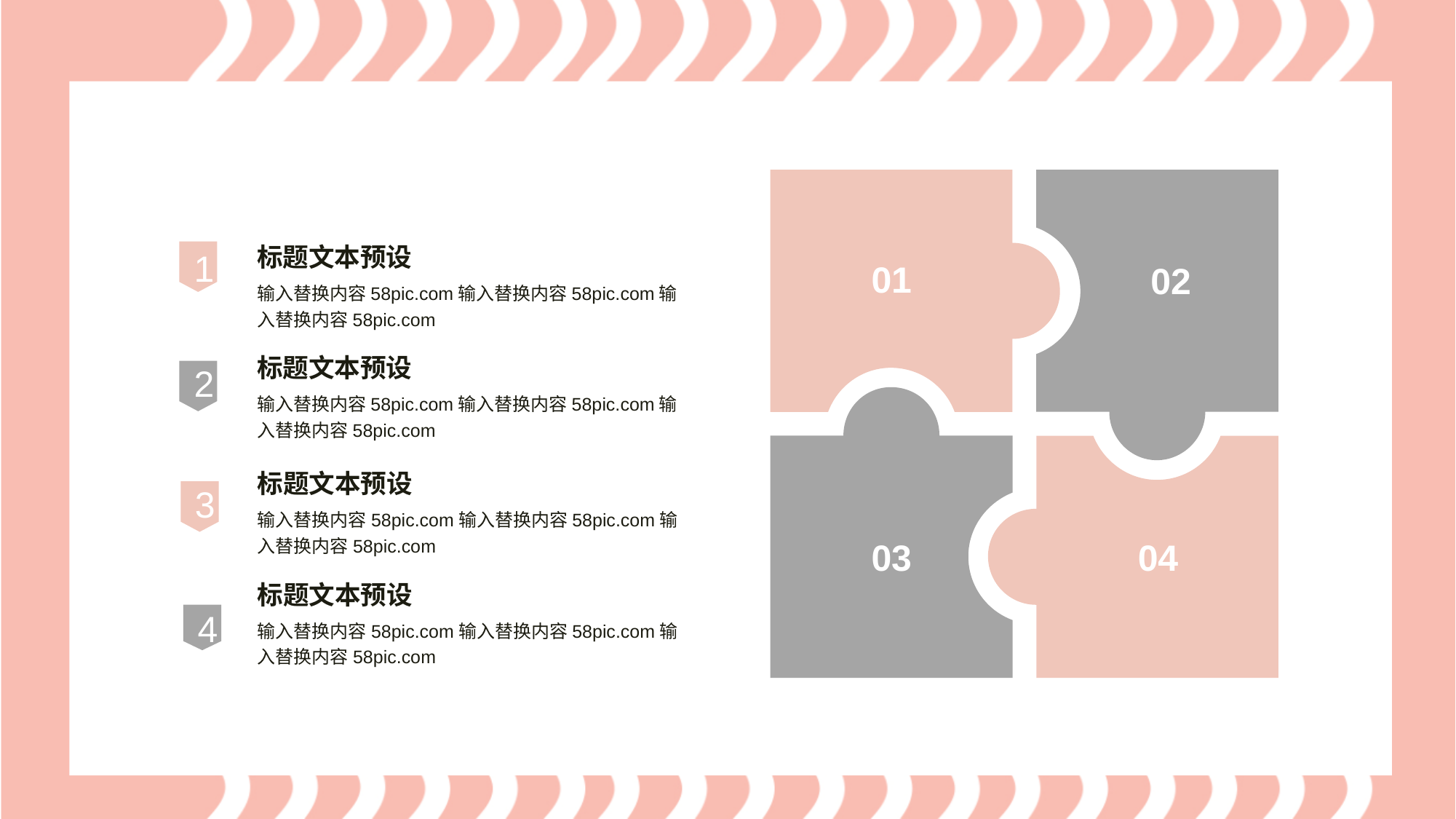

01
02

03
04
标题文本预设

1
输入替换内容58pic.com输入替换内容58pic.com输入替换内容58pic.com
标题文本预设
2

输入替换内容58pic.com输入替换内容58pic.com输入替换内容58pic.com
标题文本预设
3

输入替换内容58pic.com输入替换内容58pic.com输入替换内容58pic.com
标题文本预设
4

输入替换内容58pic.com输入替换内容58pic.com输入替换内容58pic.com